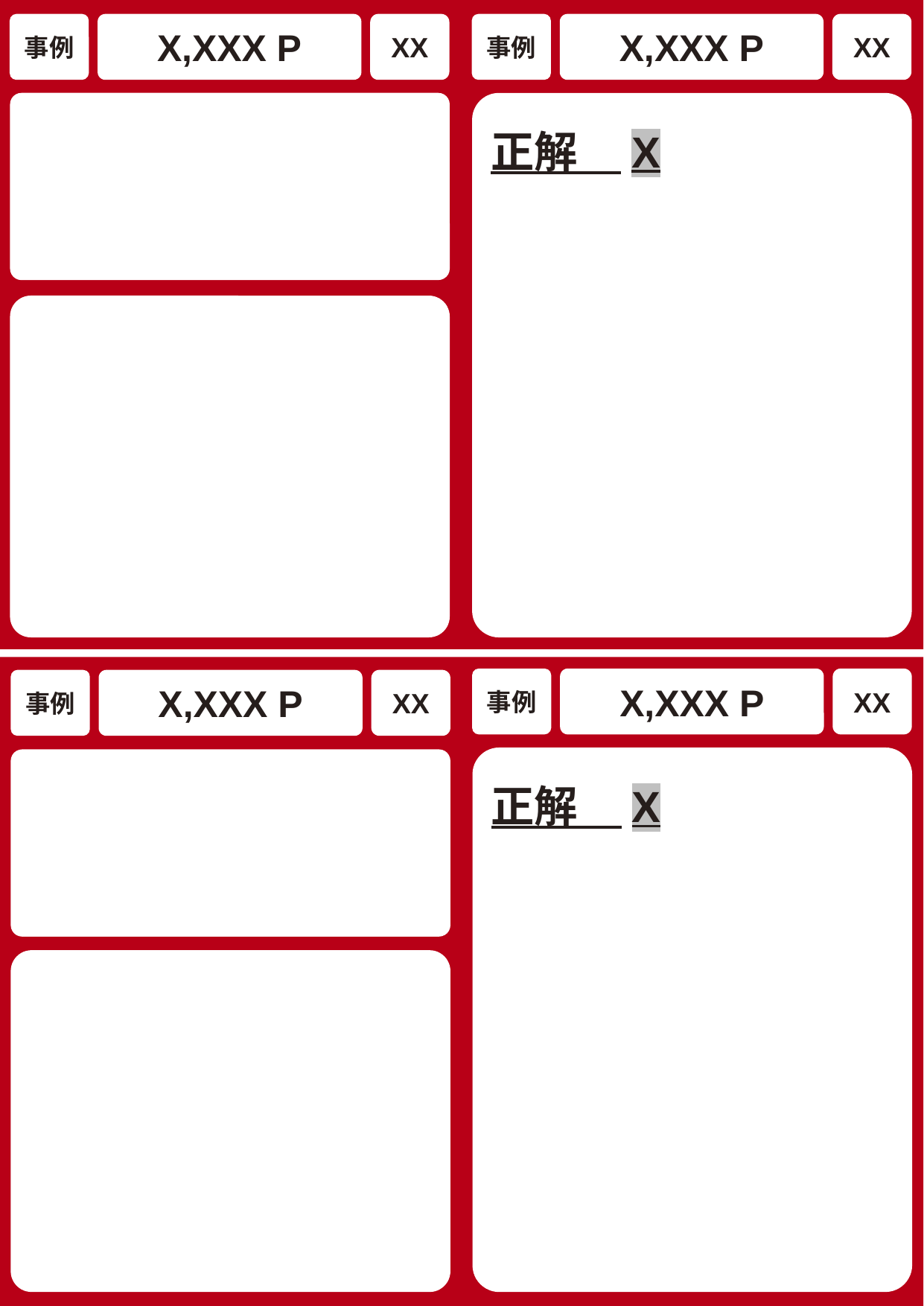

事例
X,XXX P
XX
事例
X,XXX P
XX
# クイズカード

正解　X

事例
X,XXX P
XX
事例
X,XXX P
XX

正解　X